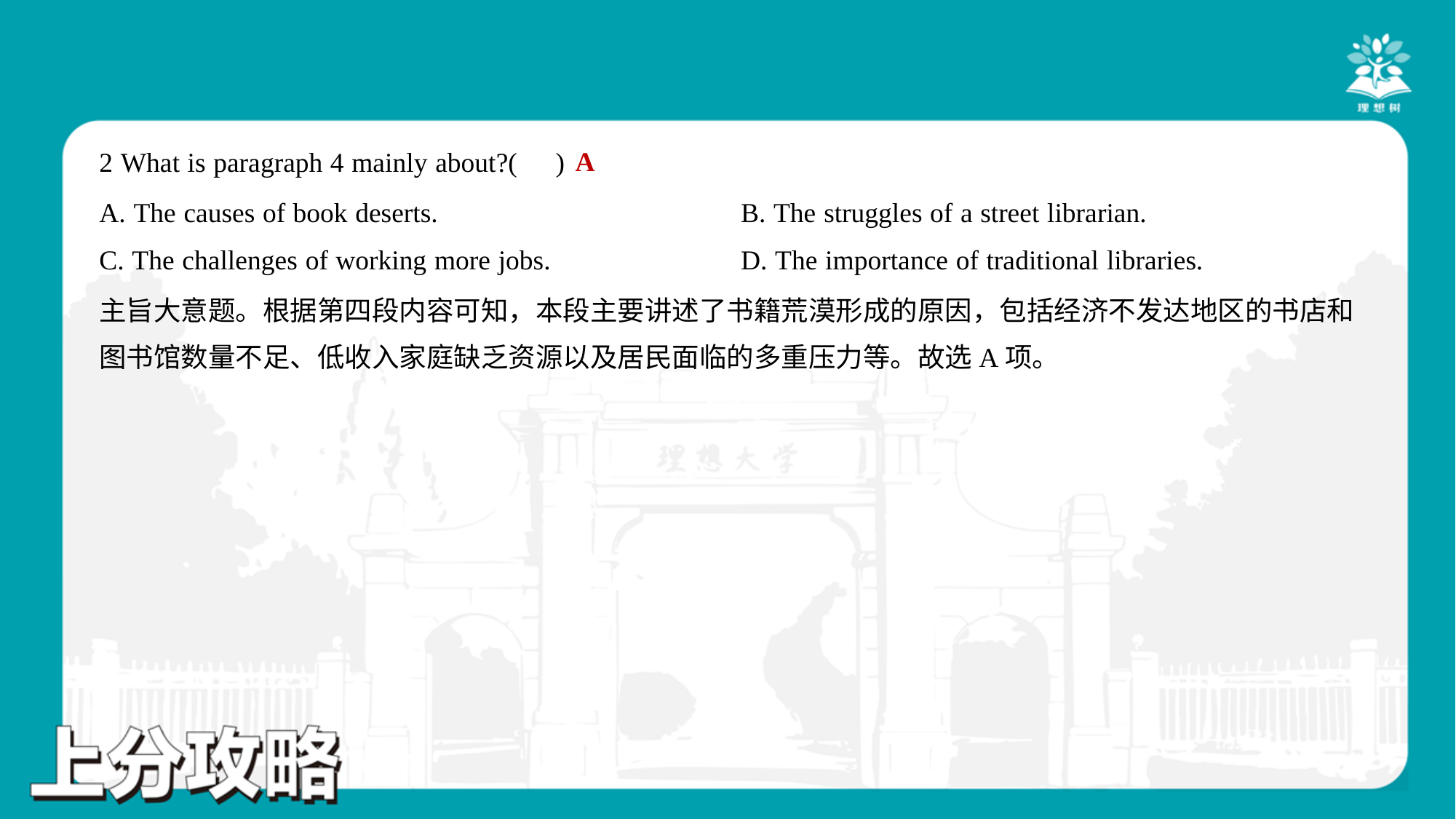

A
2 What is paragraph 4 mainly about?(     )
A. The causes of book deserts.	B. The struggles of a street librarian.
C. The challenges of working more jobs.	D. The importance of traditional libraries.
主旨大意题。根据第四段内容可知，本段主要讲述了书籍荒漠形成的原因，包括经济不发达地区的书店和
图书馆数量不足、低收入家庭缺乏资源以及居民面临的多重压力等。故选A项。